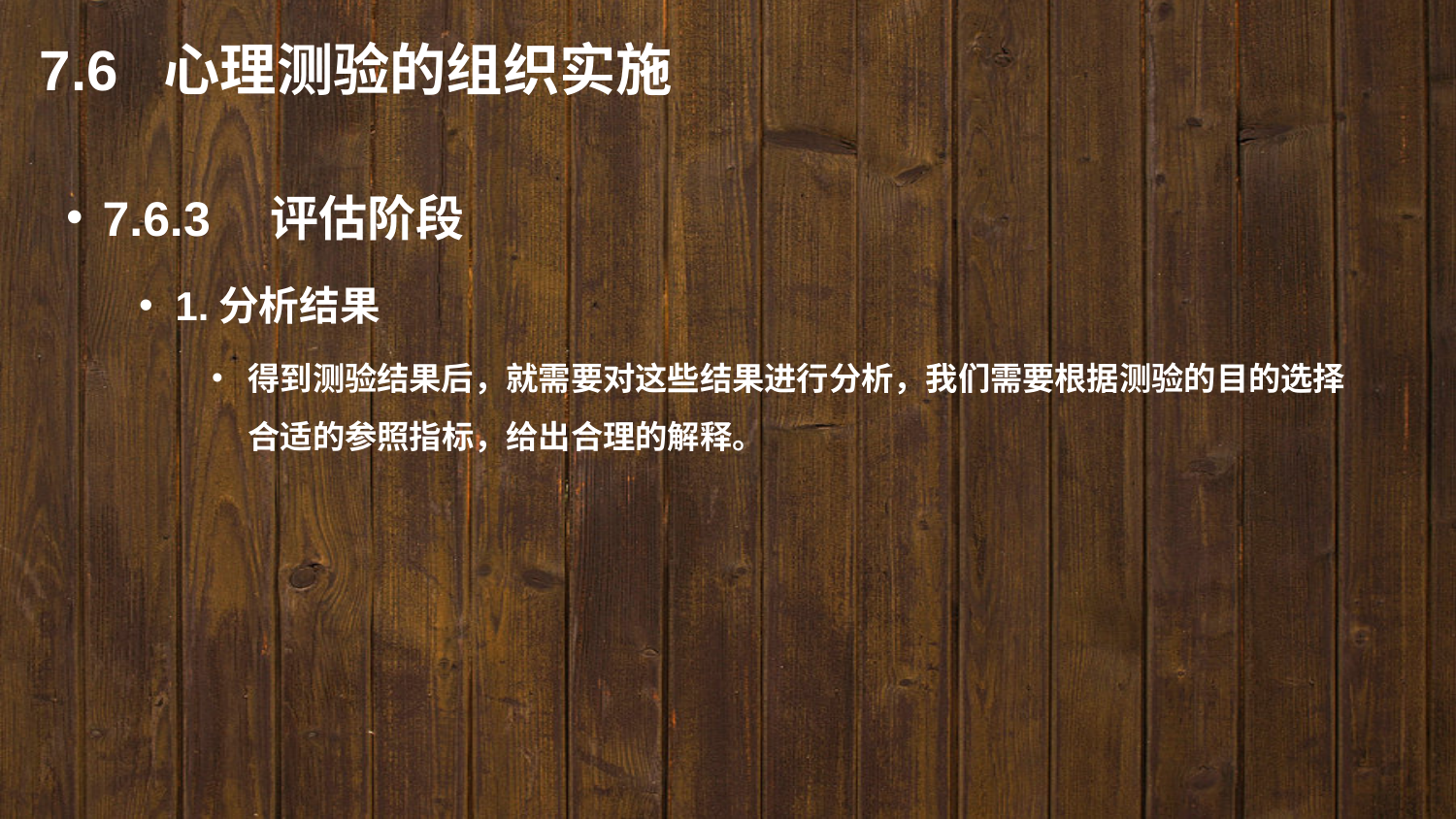

7.6  心理测验的组织实施
7.6.3　评估阶段
1.分析结果
得到测验结果后，就需要对这些结果进行分析，我们需要根据测验的目的选择合适的参照指标，给出合理的解释。